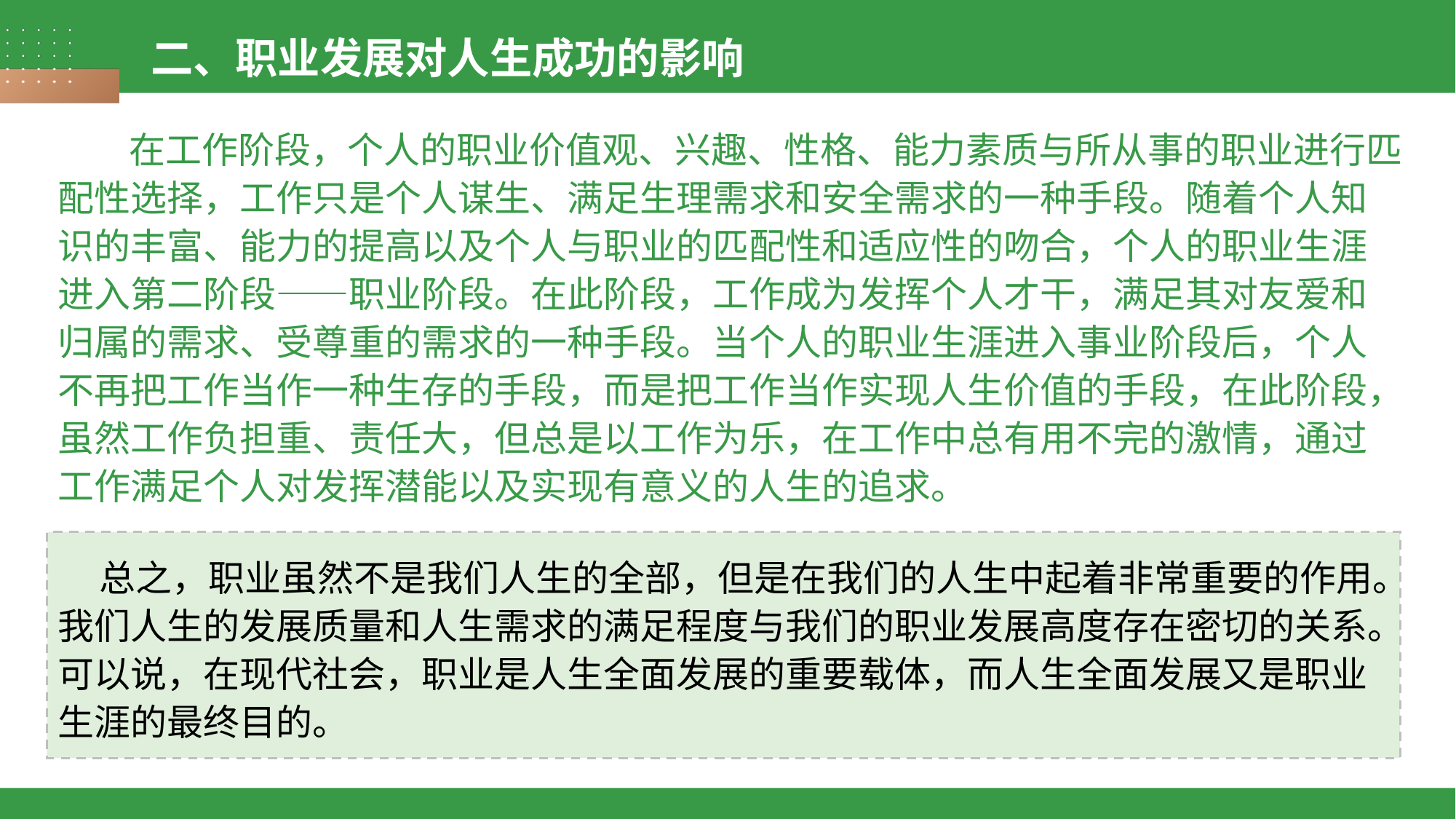

二、职业发展对人生成功的影响
 在工作阶段，个人的职业价值观、兴趣、性格、能力素质与所从事的职业进行匹配性选择，工作只是个人谋生、满足生理需求和安全需求的一种手段。随着个人知识的丰富、能力的提高以及个人与职业的匹配性和适应性的吻合，个人的职业生涯进入第二阶段——职业阶段。在此阶段，工作成为发挥个人才干，满足其对友爱和归属的需求、受尊重的需求的一种手段。当个人的职业生涯进入事业阶段后，个人不再把工作当作一种生存的手段，而是把工作当作实现人生价值的手段，在此阶段，虽然工作负担重、责任大，但总是以工作为乐，在工作中总有用不完的激情，通过工作满足个人对发挥潜能以及实现有意义的人生的追求。

    总之，职业虽然不是我们人生的全部，但是在我们的人生中起着非常重要的作用。我们人生的发展质量和人生需求的满足程度与我们的职业发展高度存在密切的关系。可以说，在现代社会，职业是人生全面发展的重要载体，而人生全面发展又是职业生涯的最终目的。